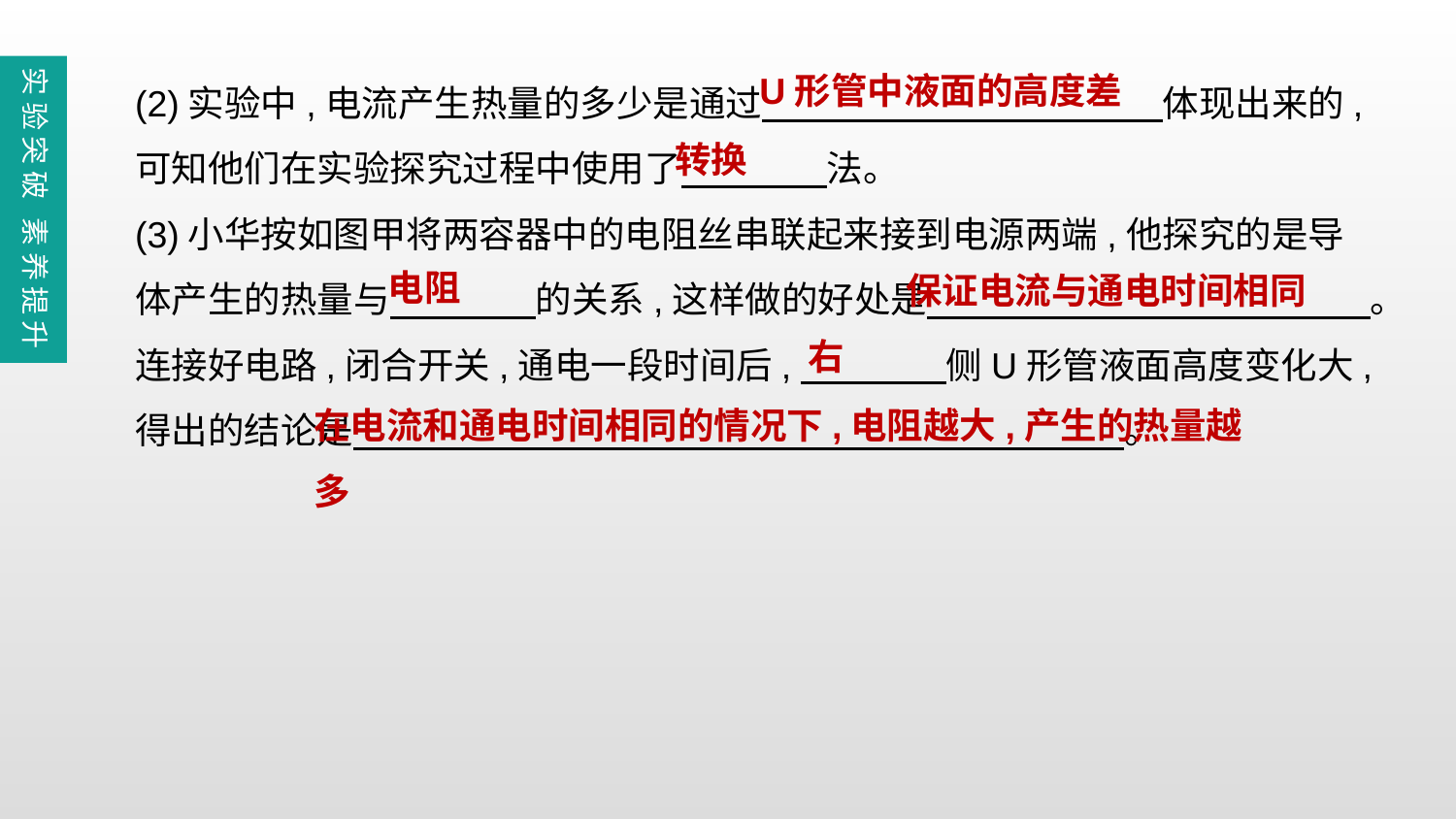

(2)实验中,电流产生热量的多少是通过　　　　　　　　　　　体现出来的,可知他们在实验探究过程中使用了　　　　法。
(3)小华按如图甲将两容器中的电阻丝串联起来接到电源两端,他探究的是导体产生的热量与　　　　的关系,这样做的好处是　　　　　　　              　　。连接好电路,闭合开关,通电一段时间后,　　　　侧U形管液面高度变化大,得出的结论是　                                                                                         。

实验突破 素养提升
U形管中液面的高度差
转换
电阻
保证电流与通电时间相同
右
在电流和通电时间相同的情况下,电阻越大,产生的热量越多